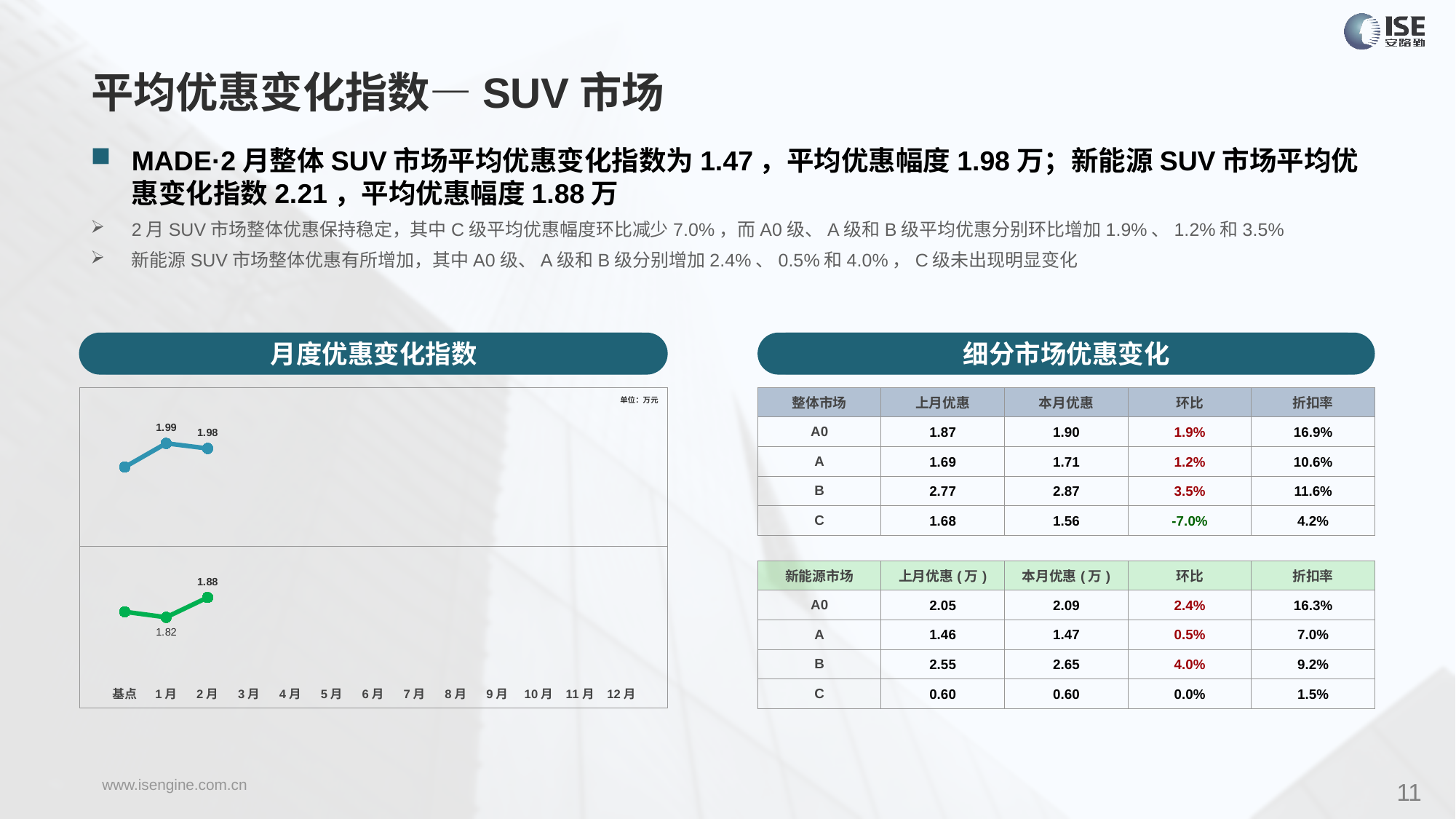

平均优惠变化指数—SUV市场
MADE·2月整体SUV市场平均优惠变化指数为1.47，平均优惠幅度1.98万；新能源SUV市场平均优惠变化指数2.21，平均优惠幅度1.88万
2月SUV市场整体优惠保持稳定，其中C级平均优惠幅度环比减少7.0%，而A0级、A级和B级平均优惠分别环比增加1.9%、1.2%和3.5%
新能源SUV市场整体优惠有所增加，其中A0级、A级和B级分别增加2.4%、0.5%和4.0%，C级未出现明显变化
月度优惠变化指数

细分市场优惠变化

### Chart

| Category | 整体 |
|---|---|
| 基点 | 0.0 |
| 1月 | 1.87 |
| 2月 | 1.47 |
| 3月 | None |
| 4月 | None |
| 5月 | None |
| 6月 | None |
| 7月 | None |
| 8月 | None |
| 9月 | None |
| 10月 | None |
| 11月 | None |
| 12月 | None |
| 整体市场 | 上月优惠 | 本月优惠 | 环比 | 折扣率 |
| --- | --- | --- | --- | --- |
| A0 | 1.87 | 1.90 | 1.9% | 16.9% |
| A | 1.69 | 1.71 | 1.2% | 10.6% |
| B | 2.77 | 2.87 | 3.5% | 11.6% |
| C | 1.68 | 1.56 | -7.0% | 4.2% |

### Chart

| Category | 整体 |
|---|---|
| 基点 | 0.0 |
| 1月 | -0.86 |
| 2月 | 2.21 |
| 3月 | None |
| 4月 | None |
| 5月 | None |
| 6月 | None |
| 7月 | None |
| 8月 | None |
| 9月 | None |
| 10月 | None |
| 11月 | None |
| 12月 | None |
单位：万元
| 新能源市场 | 上月优惠(万) | 本月优惠(万) | 环比 | 折扣率 |
| --- | --- | --- | --- | --- |
| A0 | 2.05 | 2.09 | 2.4% | 16.3% |
| A | 1.46 | 1.47 | 0.5% | 7.0% |
| B | 2.55 | 2.65 | 4.0% | 9.2% |
| C | 0.60 | 0.60 | 0.0% | 1.5% |
11